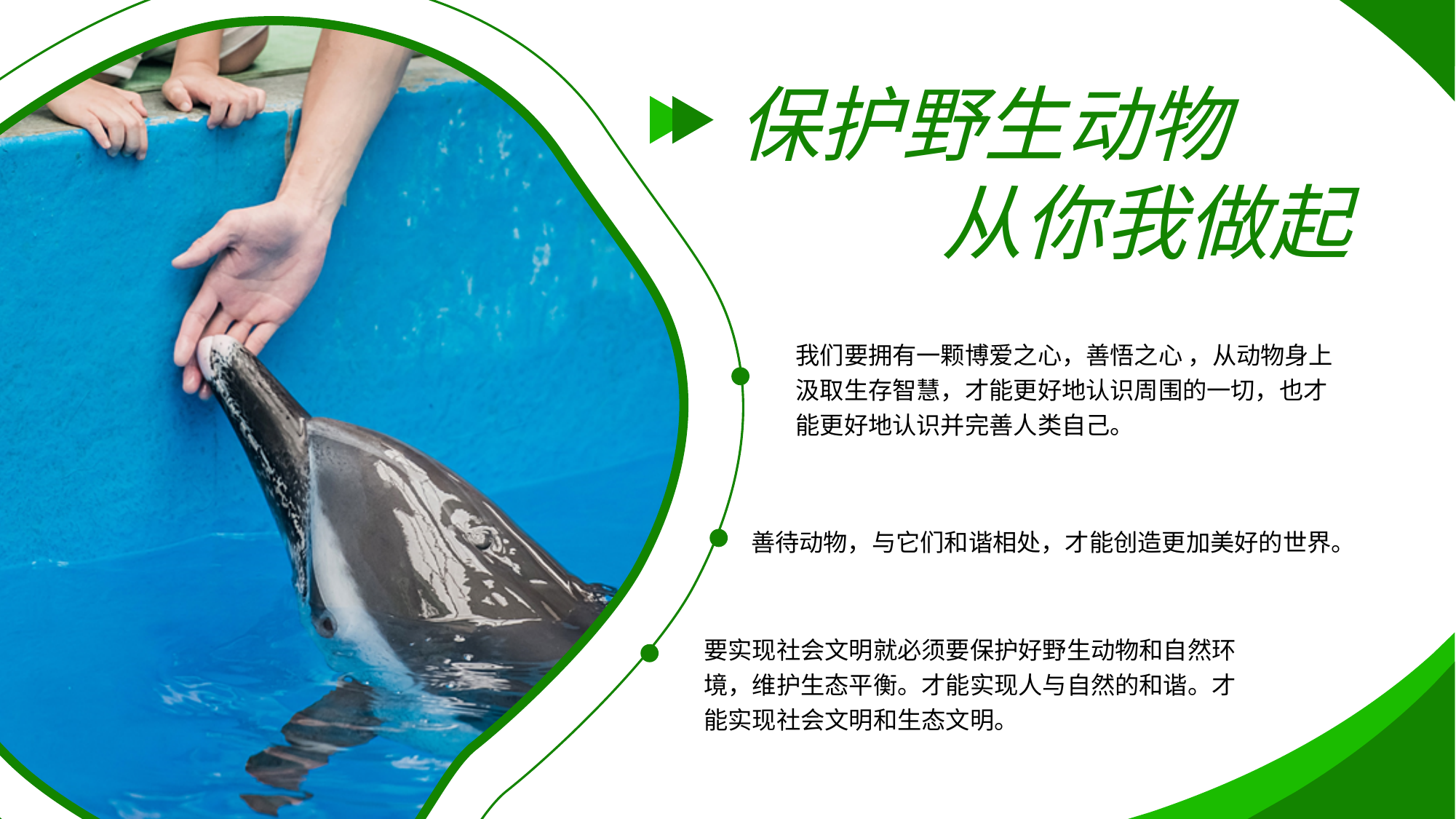

保护野生动物
          从你我做起

我们要拥有一颗博爱之心，善悟之心 ，从动物身上汲取生存智慧，才能更好地认识周围的一切，也才能更好地认识并完善人类自己。

善待动物，与它们和谐相处，才能创造更加美好的世界。

要实现社会文明就必须要保护好野生动物和自然环境，维护生态平衡。才能实现人与自然的和谐。才能实现社会文明和生态文明。